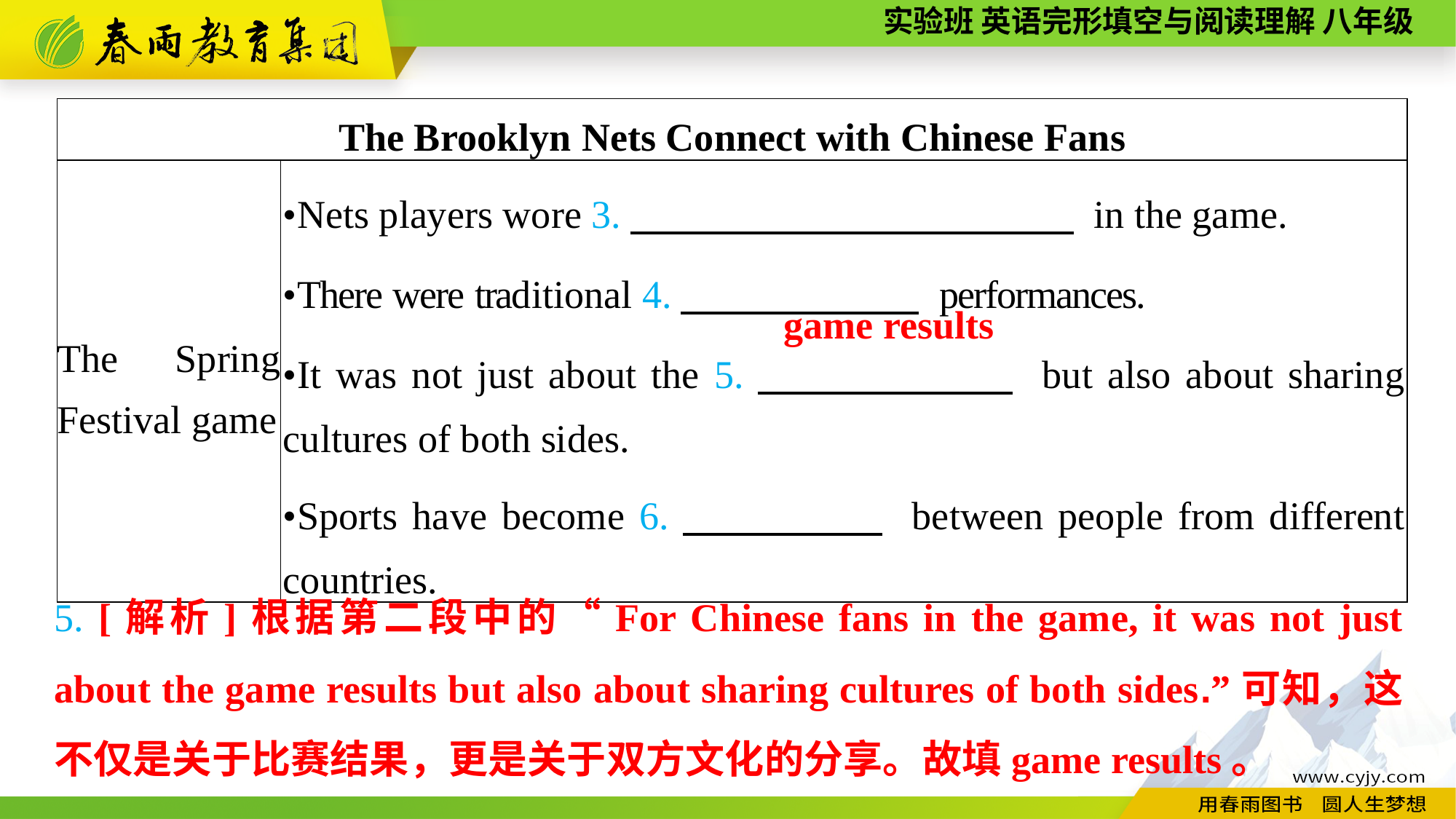

| The Brooklyn Nets Connect with Chinese Fans |  |
| --- | --- |
| The Spring Festival game | •Nets players wore 3.　　　 　 in the game. •There were traditional 4.　 　 　 　 performances. •It was not just about the 5.　　 　　 but also about sharing cultures of both sides. •Sports have become 6.　　　 　 between people from different countries. |
game results
5. [解析]根据第二段中的“For Chinese fans in the game, it was not just about the game results but also about sharing cultures of both sides.”可知，这不仅是关于比赛结果，更是关于双方文化的分享。故填game results。